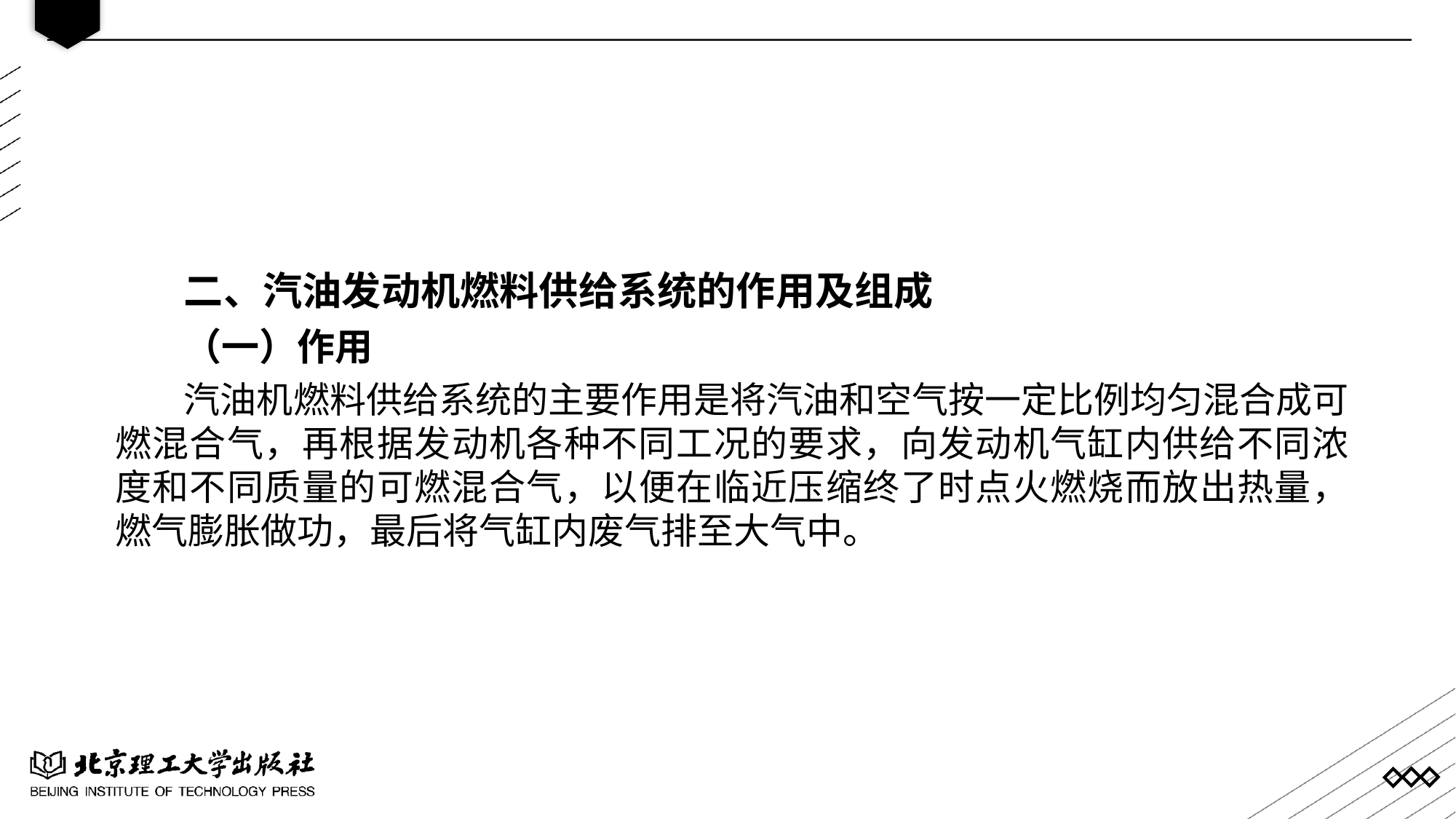

二、汽油发动机燃料供给系统的作用及组成
（一）作用
汽油机燃料供给系统的主要作用是将汽油和空气按一定比例均匀混合成可燃混合气，再根据发动机各种不同工况的要求，向发动机气缸内供给不同浓度和不同质量的可燃混合气，以便在临近压缩终了时点火燃烧而放出热量，燃气膨胀做功，最后将气缸内废气排至大气中。